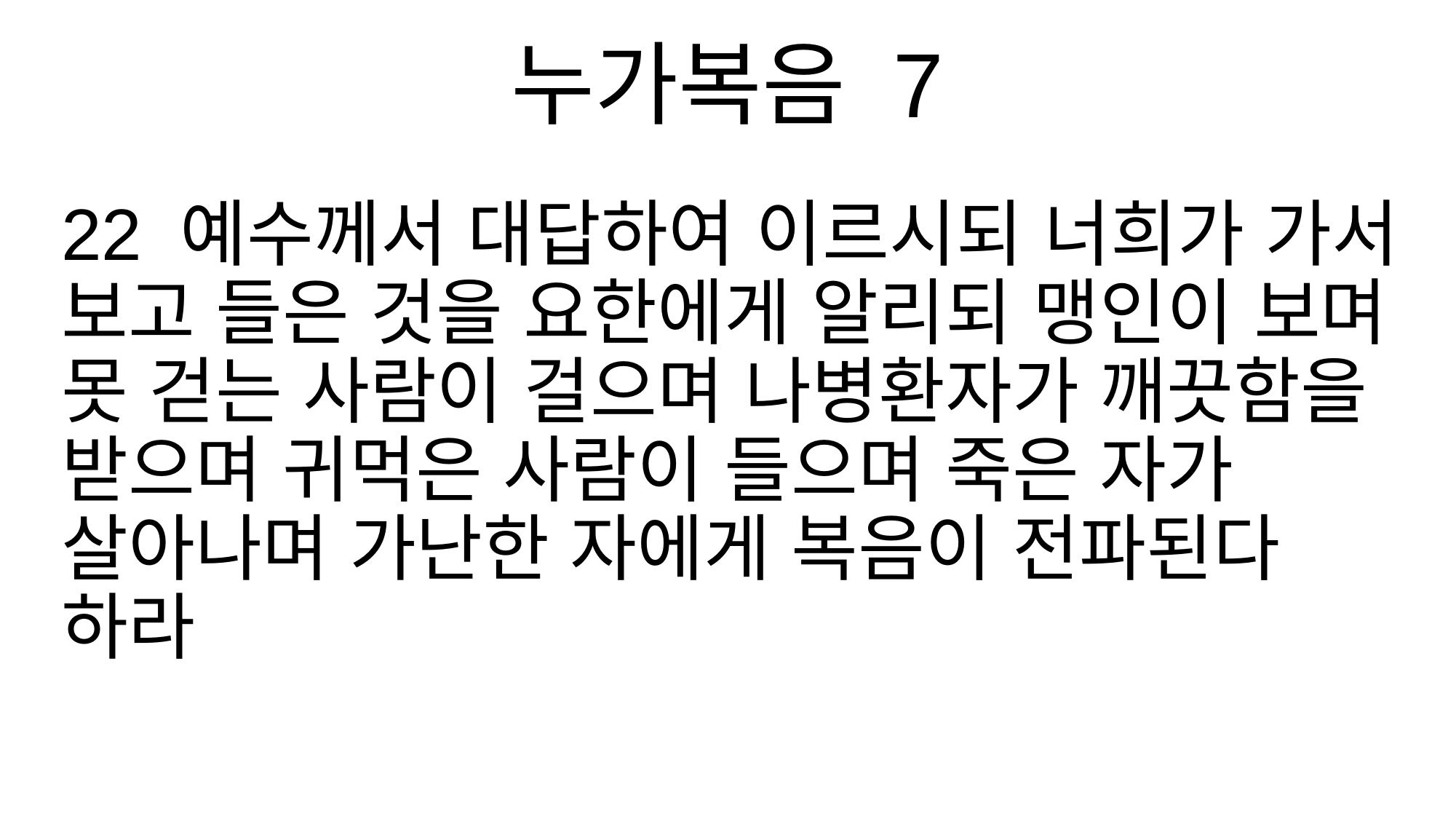

누가복음 7
22 예수께서 대답하여 이르시되 너희가 가서 보고 들은 것을 요한에게 알리되 맹인이 보며 못 걷는 사람이 걸으며 나병환자가 깨끗함을 받으며 귀먹은 사람이 들으며 죽은 자가 살아나며 가난한 자에게 복음이 전파된다 하라